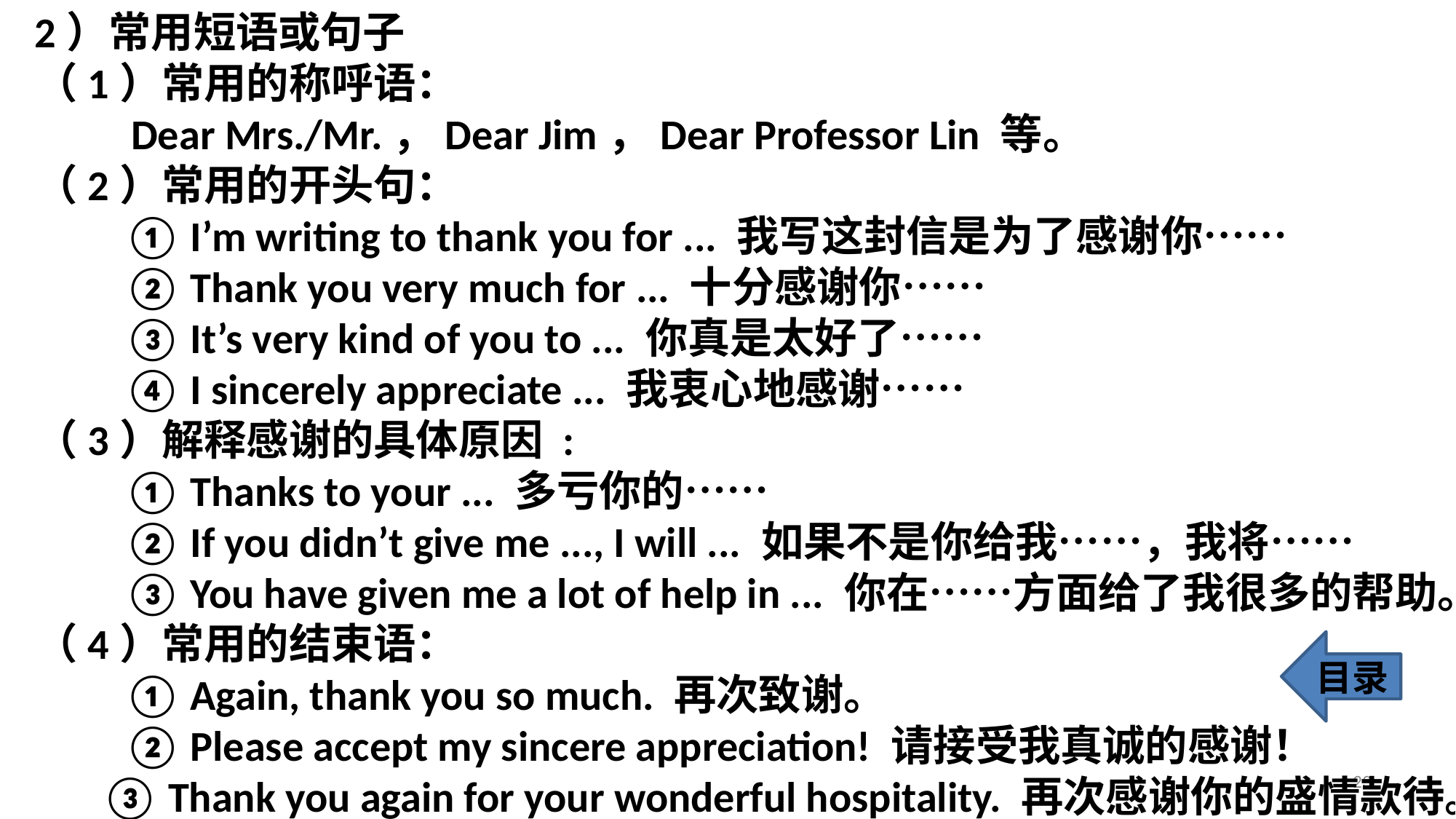

2）常用短语或句子
 （1）常用的称呼语：
            Dear Mrs./Mr.，Dear Jim，Dear Professor Lin 等。
 （2）常用的开头句：
          	① I’m writing to thank you for ... 我写这封信是为了感谢你……
          	② Thank you very much for ... 十分感谢你……
          	③ It’s very kind of you to ... 你真是太好了……
          	④ I sincerely appreciate ... 我衷心地感谢……
 （3）解释感谢的具体原因 :
         	① Thanks to your ... 多亏你的……
         	② If you didn’t give me ..., I will ... 如果不是你给我……，我将……
         	③ You have given me a lot of help in ... 你在……方面给了我很多的帮助。
 （4）常用的结束语：
         	① Again, thank you so much. 再次致谢。
         	② Please accept my sincere appreciation! 请接受我真诚的感谢！
         ③ Thank you again for your wonderful hospitality. 再次感谢你的盛情款待。
目录
23